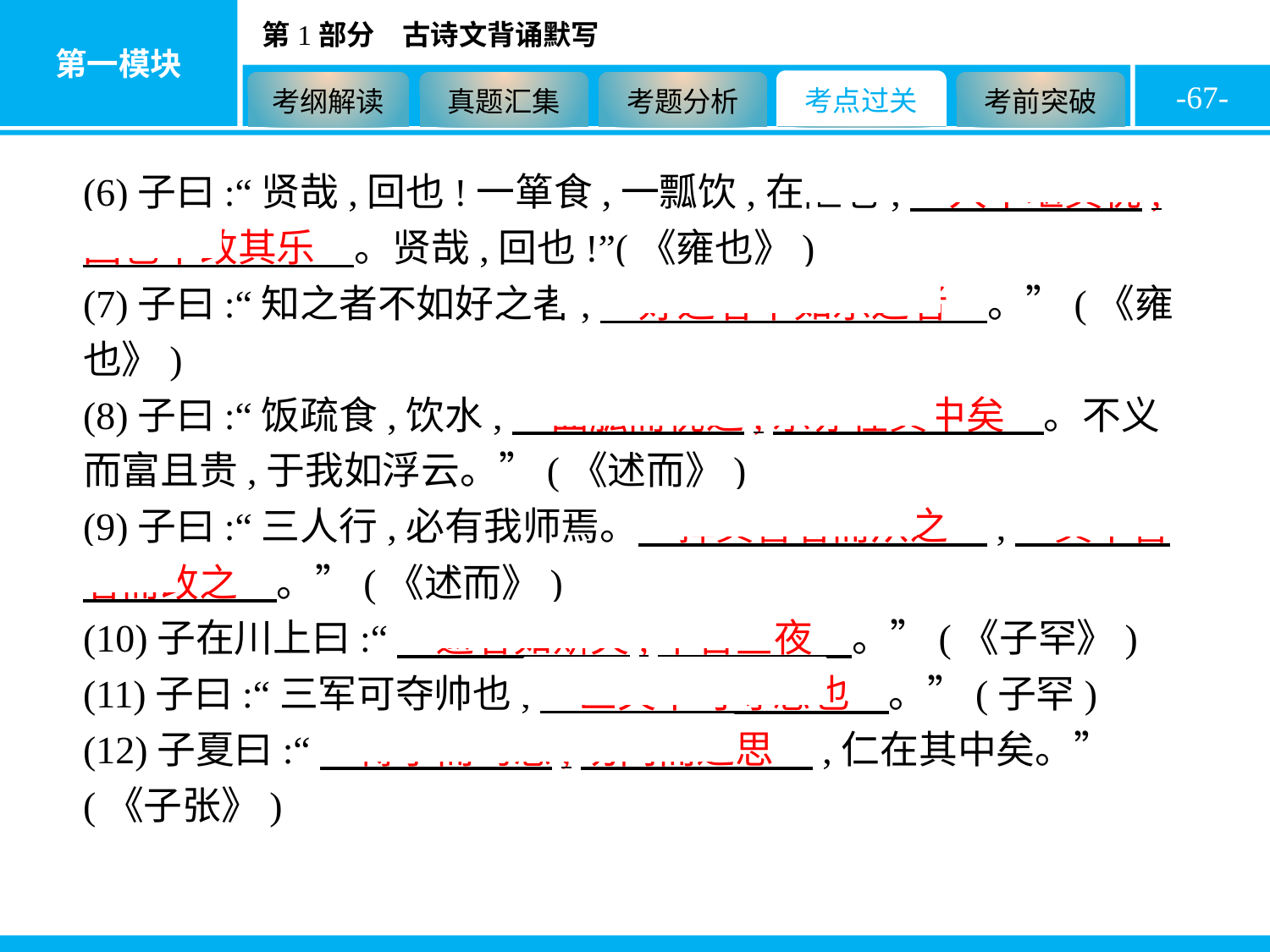

-67-
(6)子曰:“贤哉,回也!一箪食,一瓢饮,在陋巷,　人不堪其忧,回也不改其乐　。贤哉,回也!”(《雍也》)
(7)子曰:“知之者不如好之者,　好之者不如乐之者　。”(《雍也》)
(8)子曰:“饭疏食,饮水,　曲肱而枕之,乐亦在其中矣　。不义而富且贵,于我如浮云。”(《述而》)
(9)子曰:“三人行,必有我师焉。　择其善者而从之　,　其不善者而改之　。”(《述而》)
(10)子在川上曰:“　逝者如斯夫,不舍昼夜　。”(《子罕》)
(11)子曰:“三军可夺帅也,　匹夫不可夺志也　。”(子罕)
(12)子夏曰:“　博学而笃志,切问而近思　,仁在其中矣。”(《子张》)